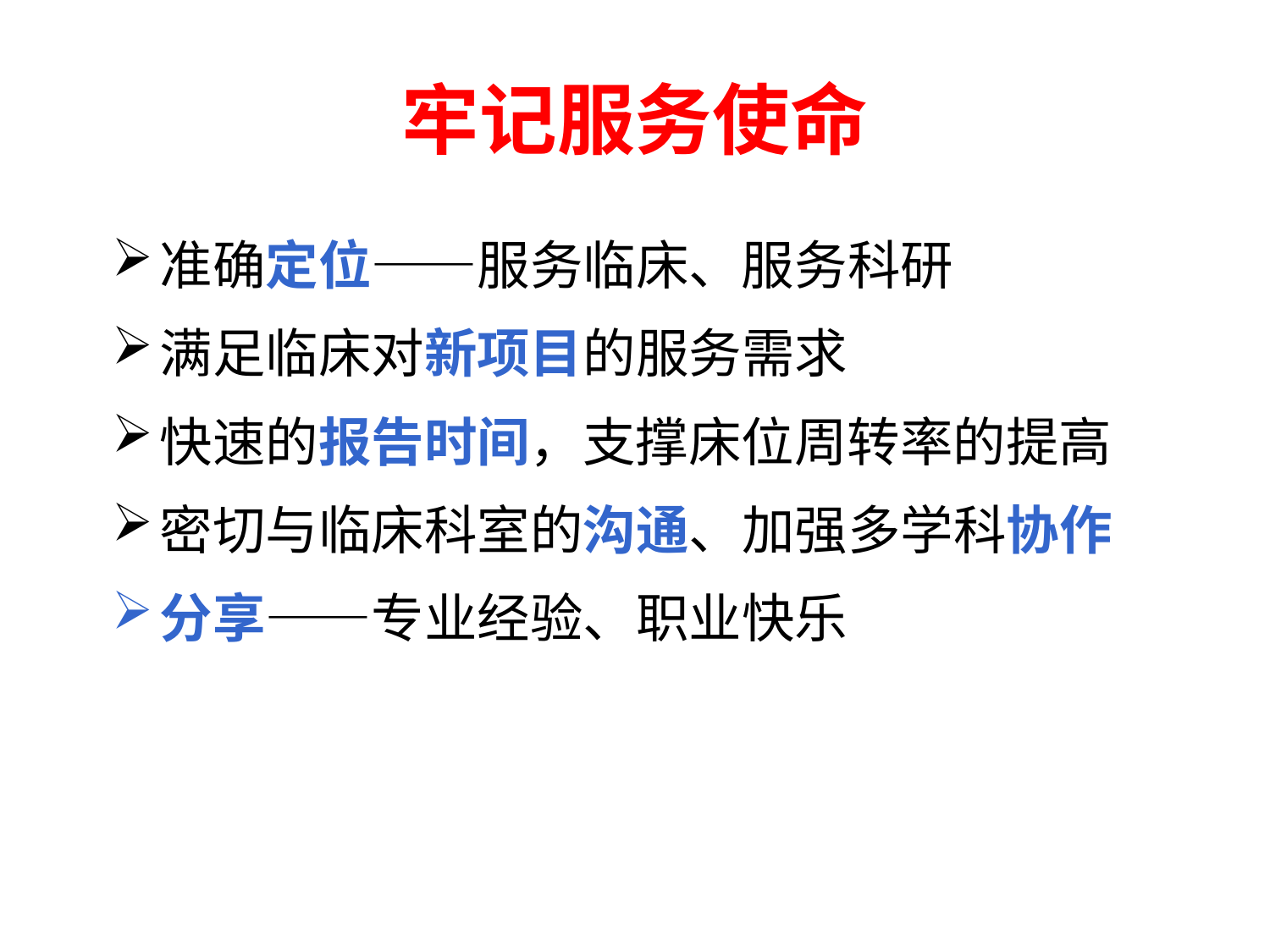

# 牢记服务使命
准确定位——服务临床、服务科研
满足临床对新项目的服务需求
快速的报告时间，支撑床位周转率的提高
密切与临床科室的沟通、加强多学科协作
分享——专业经验、职业快乐